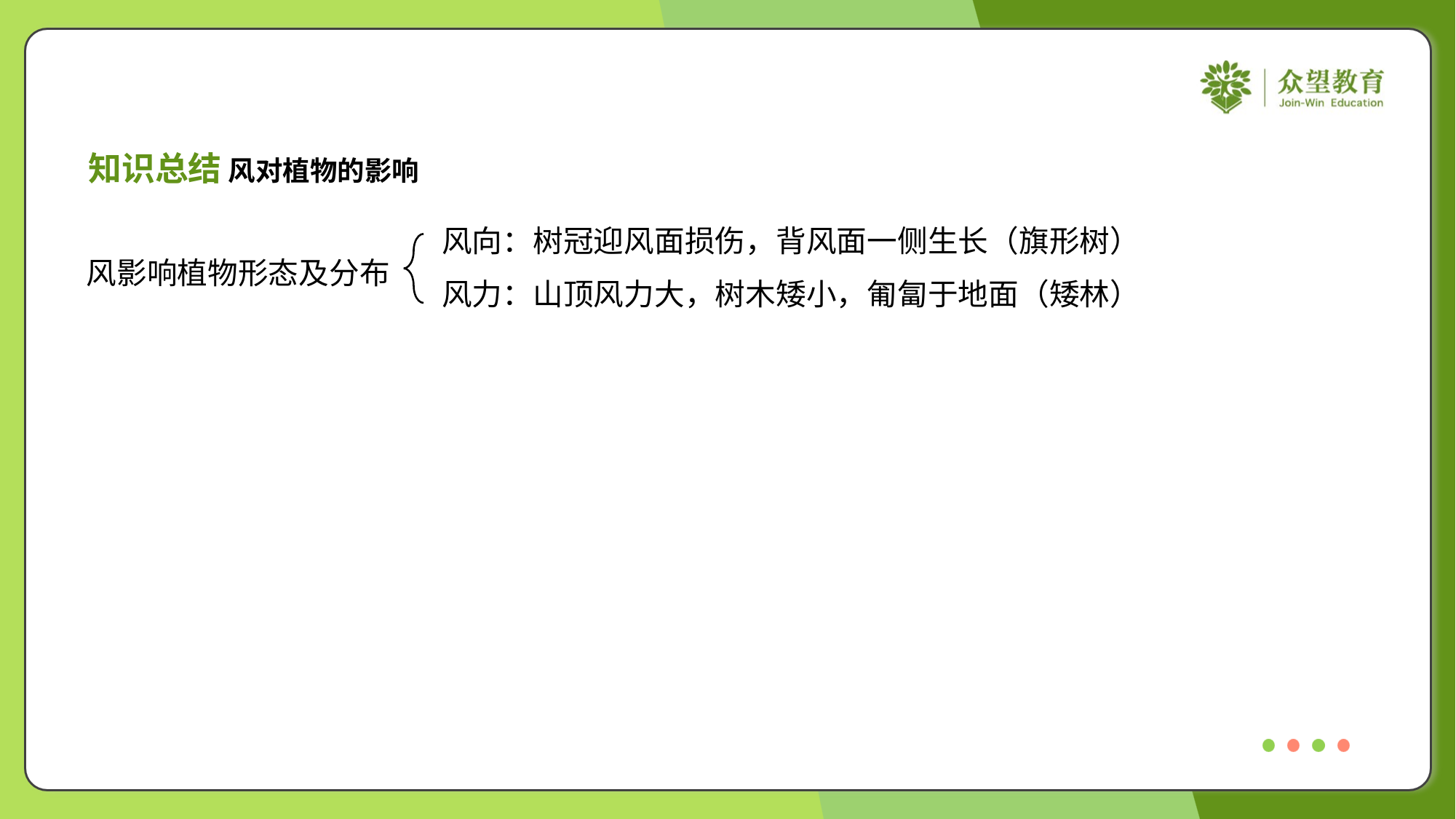

知识总结 风对植物的影响
风向：树冠迎风面损伤，背风面一侧生长（旗形树）
风力：山顶风力大，树木矮小，匍匐于地面（矮林）

风影响植物形态及分布